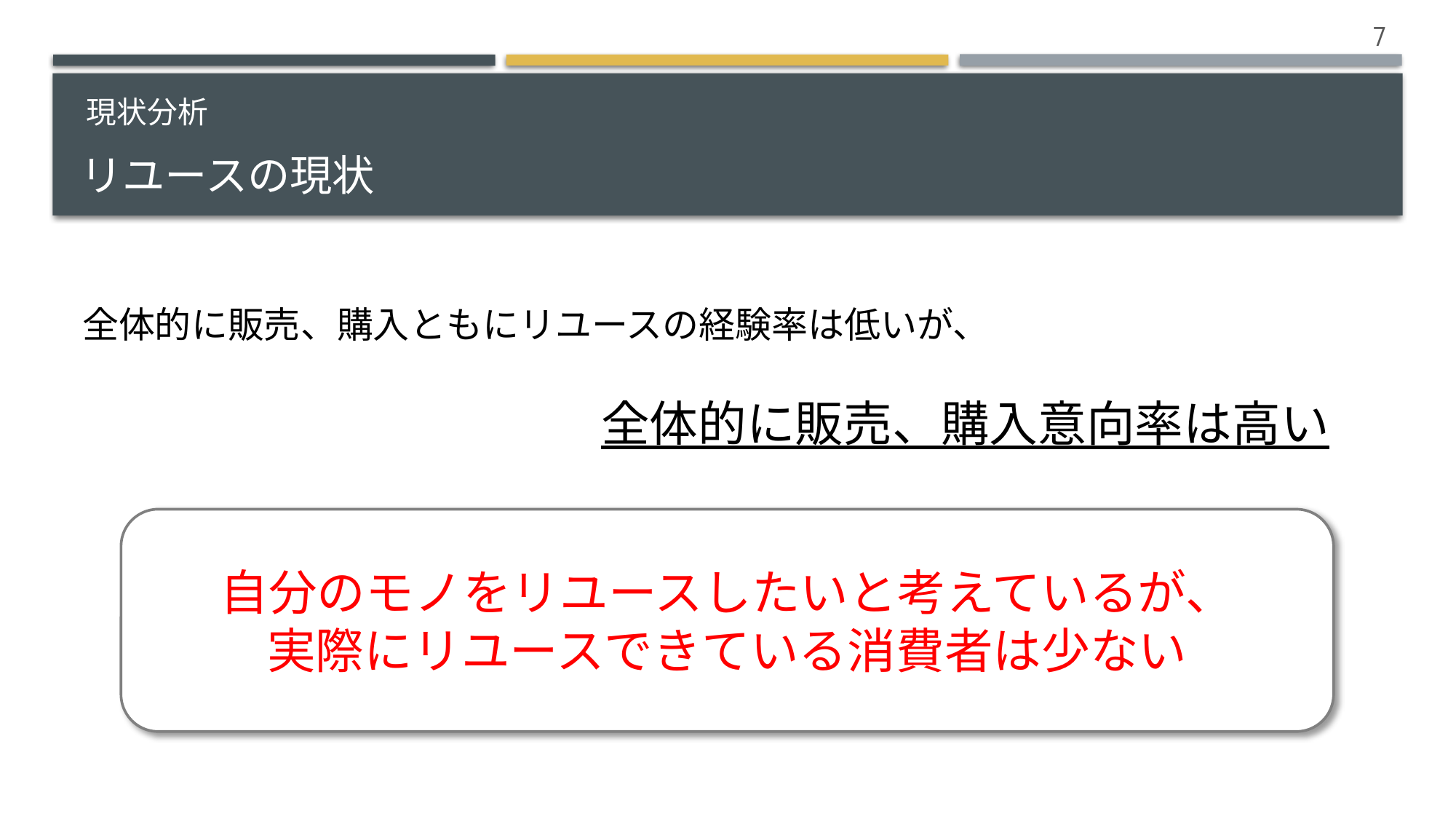

7
# リユースの現状
現状分析
全体的に販売、購入ともにリユースの経験率は低いが、
全体的に販売、購入意向率は高い
自分のモノをリユースしたいと考えているが、
実際にリユースできている消費者は少ない